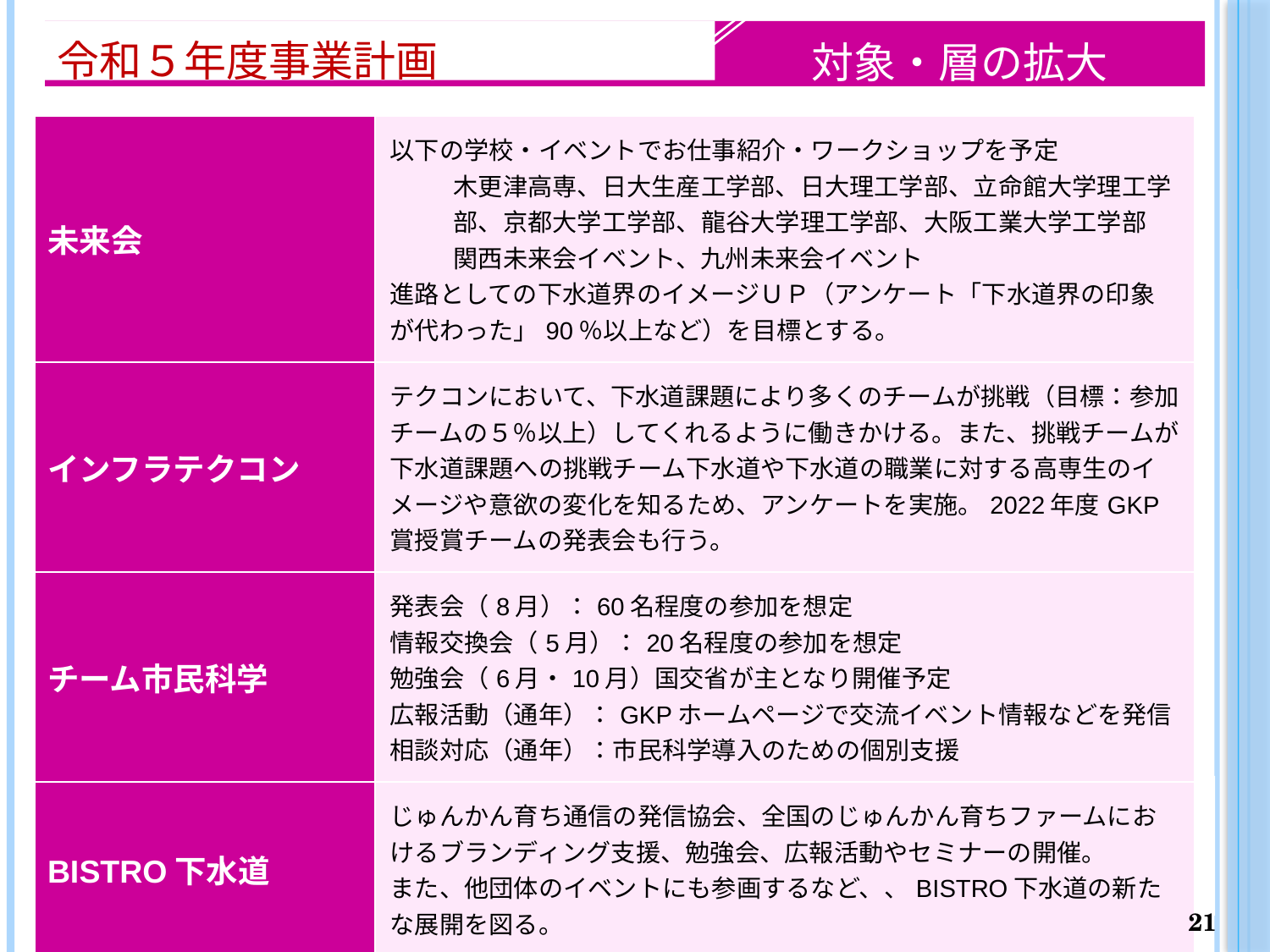

令和５年度事業計画
対象・層の拡大

| 未来会 | 以下の学校・イベントでお仕事紹介・ワークショップを予定 木更津高専、日大生産工学部、日大理工学部、立命館大学理工学部、京都大学工学部、龍谷大学理工学部、大阪工業大学工学部 関西未来会イベント、九州未来会イベント 進路としての下水道界のイメージＵＰ（アンケート「下水道界の印象が代わった」90％以上など）を目標とする。 |
| --- | --- |
| インフラテクコン | テクコンにおいて、下水道課題により多くのチームが挑戦（目標：参加チームの５％以上）してくれるように働きかける。また、挑戦チームが下水道課題への挑戦チーム下水道や下水道の職業に対する高専生のイメージや意欲の変化を知るため、アンケートを実施。2022年度GKP賞授賞チームの発表会も行う。 |
| チーム市民科学 | 発表会（8月）：60名程度の参加を想定 情報交換会（5月）：20名程度の参加を想定 勉強会（6月・10月）国交省が主となり開催予定 広報活動（通年）：GKPホームページで交流イベント情報などを発信 相談対応（通年）：市民科学導入のための個別支援 |
| BISTRO下水道 | じゅんかん育ち通信の発信協会、全国のじゅんかん育ちファームにおけるブランディング支援、勉強会、広報活動やセミナーの開催。 また、他団体のイベントにも参画するなど、、BISTRO下水道の新たな展開を図る。 |
| GKP広報大賞 | GKP広報大賞を持続的に完済するため、実行委員会に参画してお手伝いいただくメンバーを公募する。 第11回GKP広報大賞は11月頃をめどに募集。 |

21